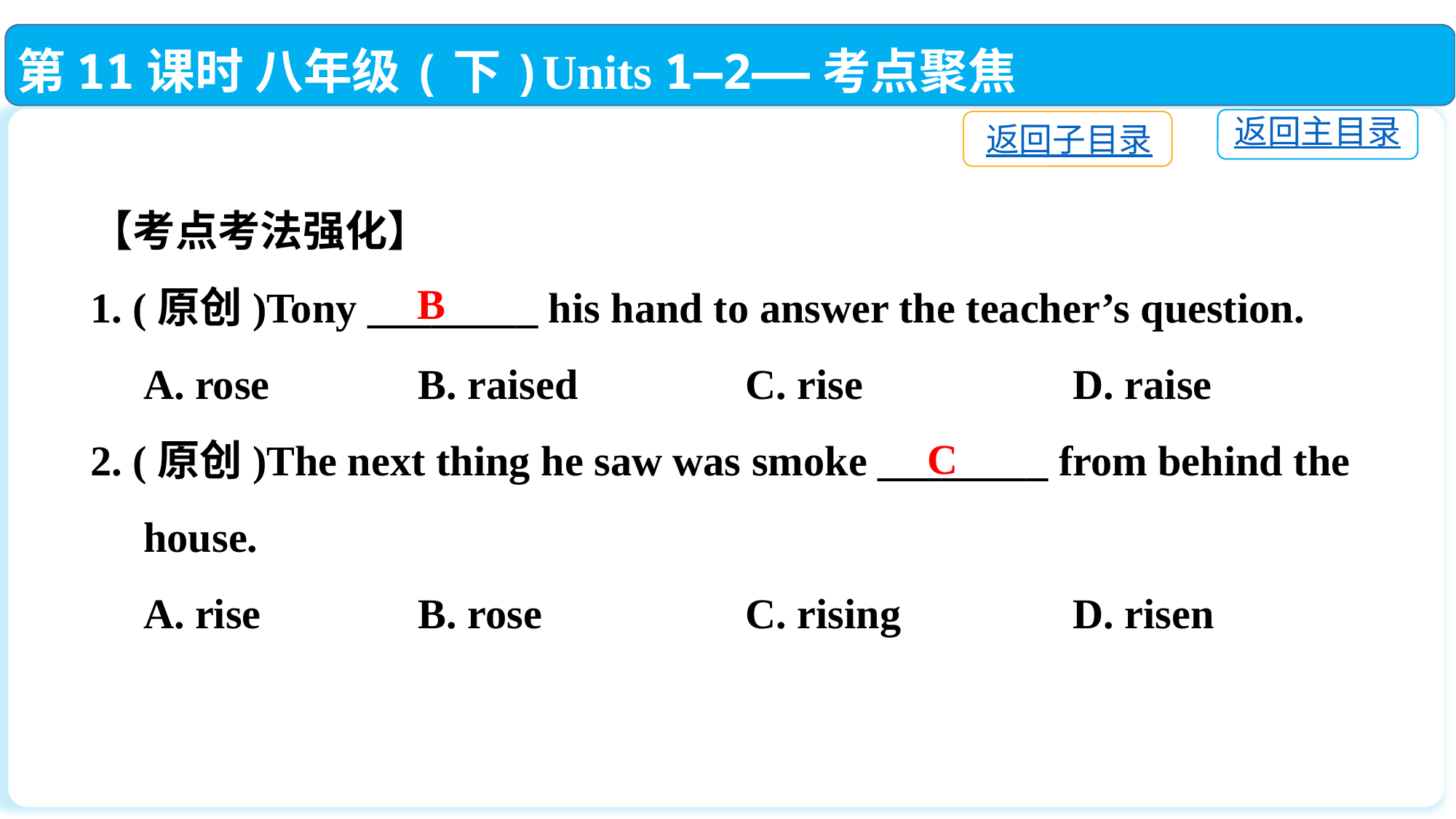

第11课时 八年级(下)Units 1—2——考点聚焦

返回主目录

返回子目录
【考点考法强化】
1. (原创)Tony ________ his hand to answer the teacher’s question.
     A. rose		B. raised		C. rise		D. raise
2. (原创)The next thing he saw was smoke ________ from behind the
     house.
     A. rise		B. rose		C. rising		D. risen
B
C